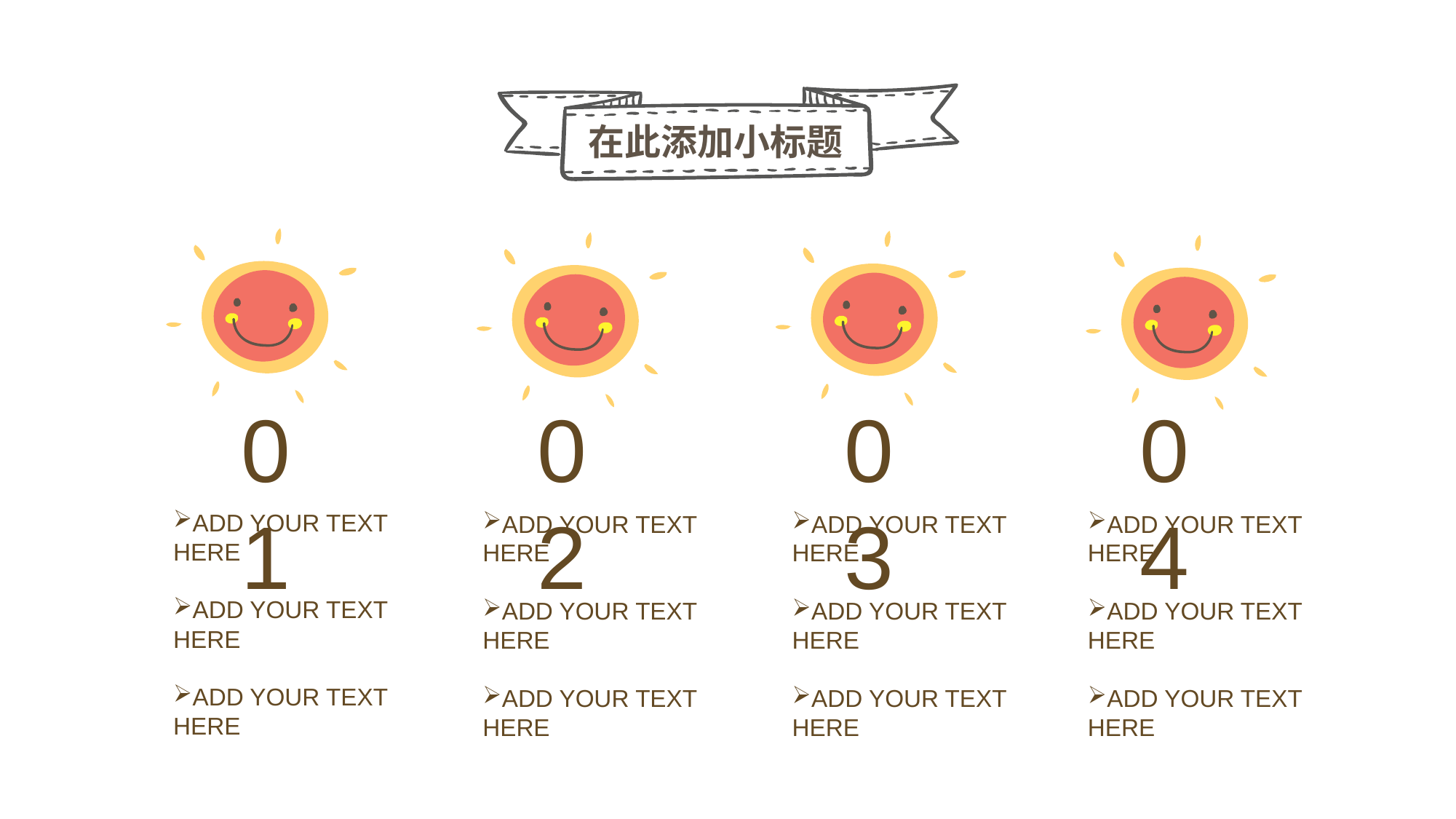

在此添加小标题

02
03
04
01
ADD YOUR TEXT HERE

ADD YOUR TEXT HERE

ADD YOUR TEXT HERE

ADD YOUR TEXT HERE

ADD YOUR TEXT HERE

ADD YOUR TEXT HERE

ADD YOUR TEXT HERE

ADD YOUR TEXT HERE

ADD YOUR TEXT HERE

ADD YOUR TEXT HERE

ADD YOUR TEXT HERE

ADD YOUR TEXT HERE